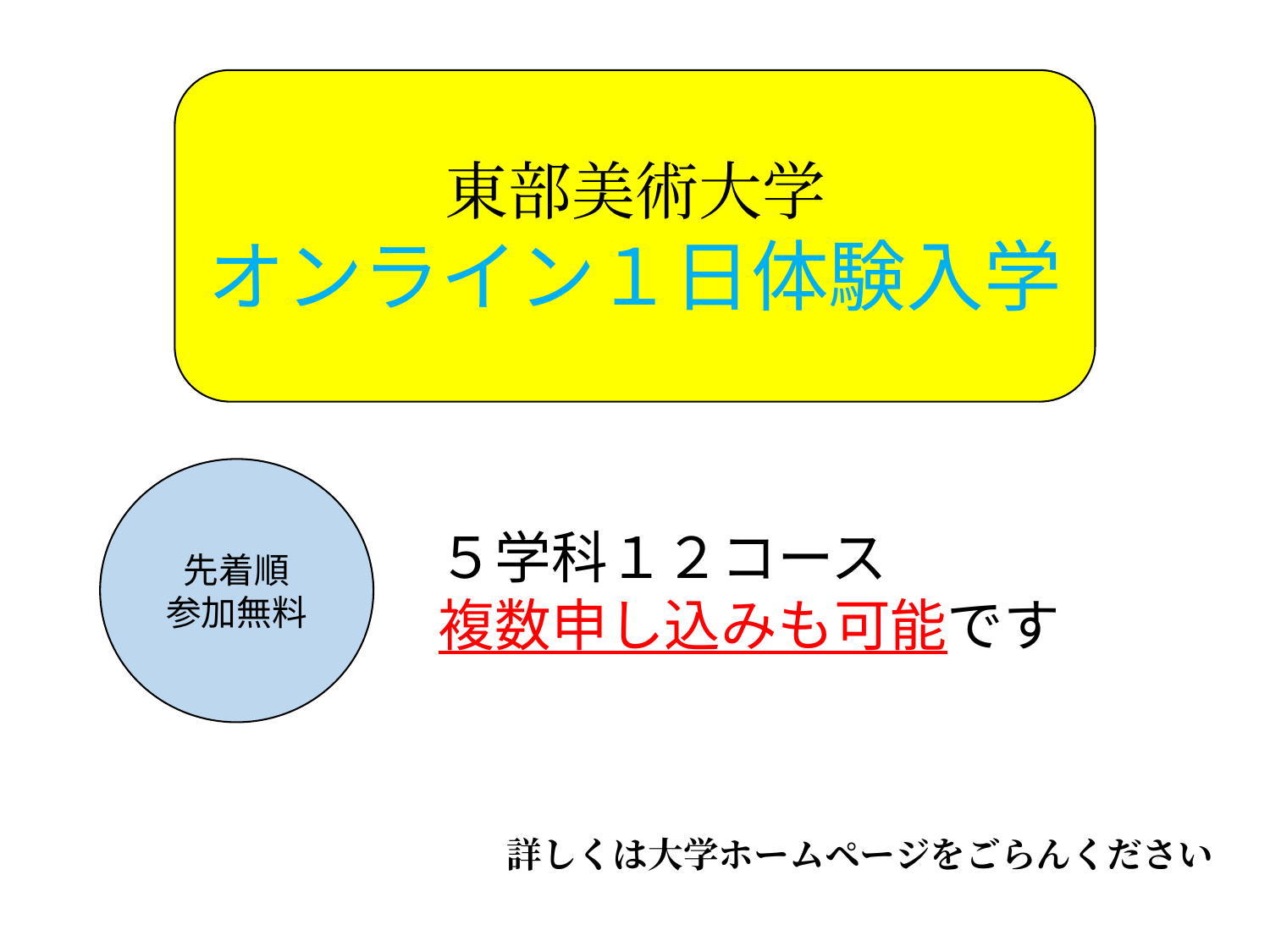

東部美術大学
オンライン１日体験入学
先着順
参加無料
５学科１２コース
複数申し込みも可能です
詳しくは大学ホームページをごらんください